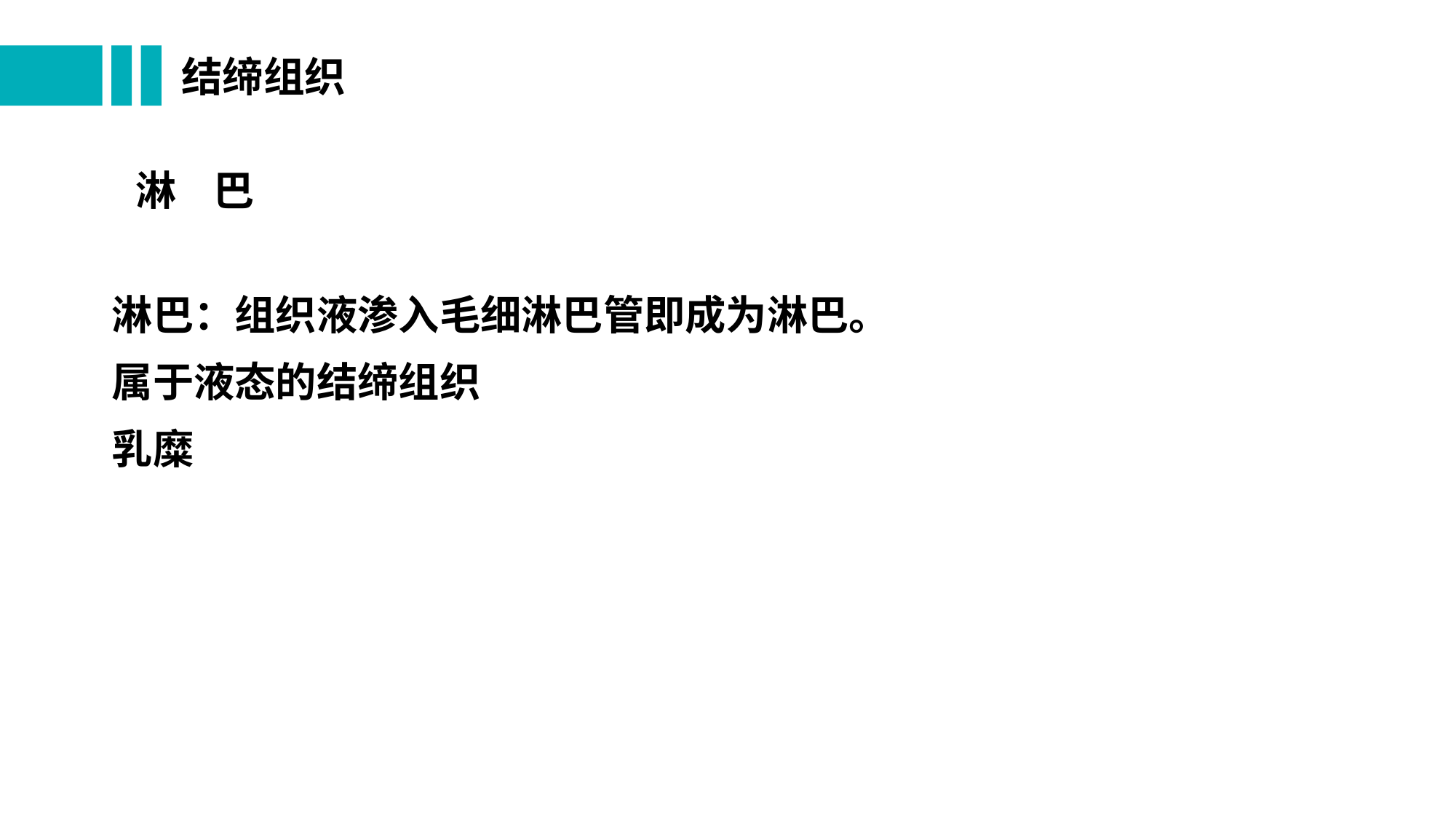

# 结缔组织

淋    巴
淋巴：组织液渗入毛细淋巴管即成为淋巴。
属于液态的结缔组织
乳糜